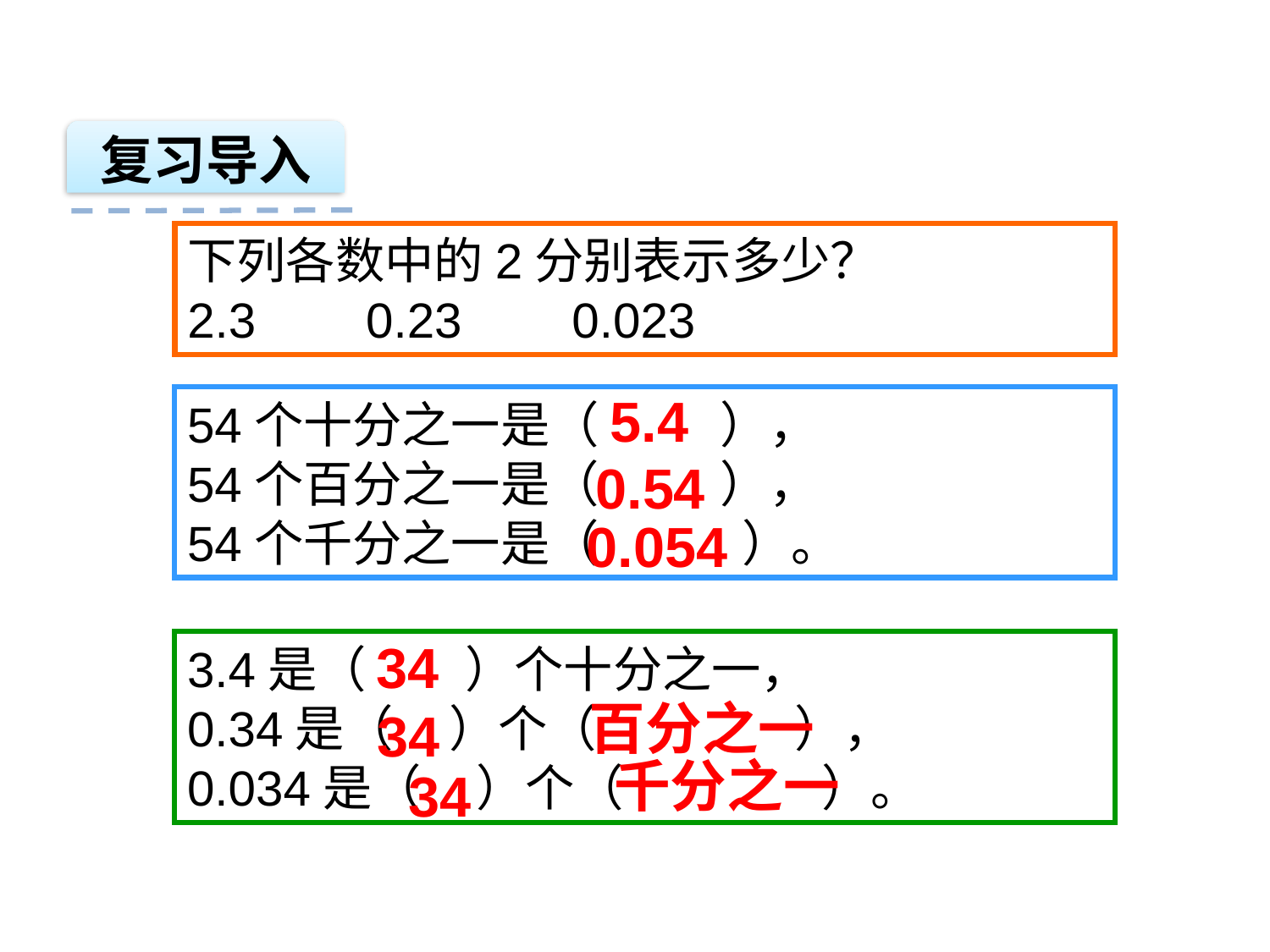

复习导入
下列各数中的2分别表示多少？
2.3        0.23        0.023
5.4
54个十分之一是（           ），
54个百分之一是（           ），
54个千分之一是（             ）。
0.54
0.054
34
3.4是（         ）个十分之一，
0.34是（     ）个（                  ），
0.034是（     ）个（                  ）。
百分之一
34
千分之一
34